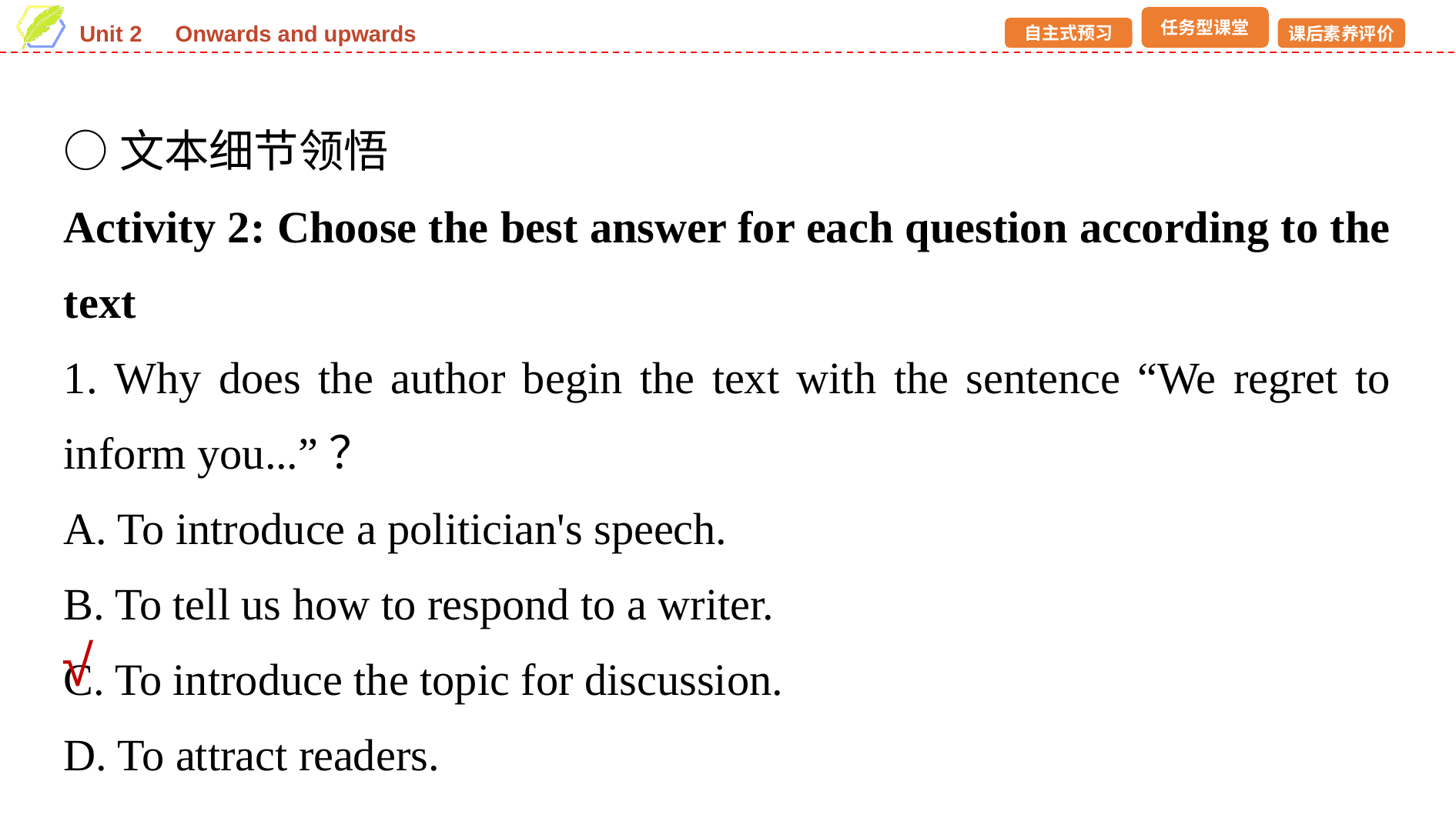

○文本细节领悟
Activity 2: Choose the best answer for each question according to the text
1. Why does the author begin the text with the sentence “We regret to inform you...”？
A. To introduce a politician's speech.
B. To tell us how to respond to a writer.
C. To introduce the topic for discussion.
D. To attract readers.
√